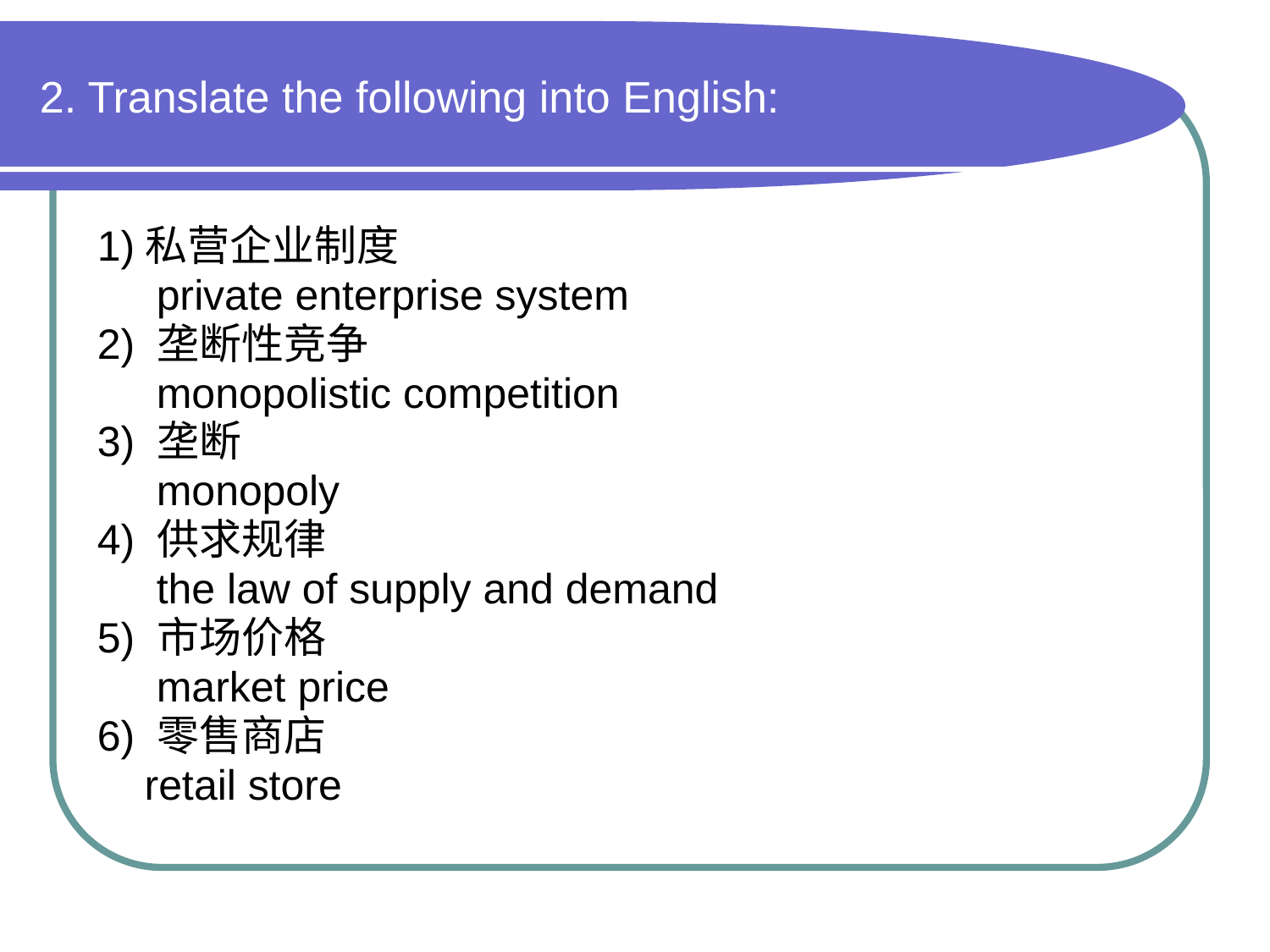

# 2. Translate the following into English:
1)私营企业制度
     private enterprise system
2) 垄断性竞争
     monopolistic competition
3) 垄断
     monopoly
4) 供求规律
     the law of supply and demand
5) 市场价格
     market price
6) 零售商店
    retail store